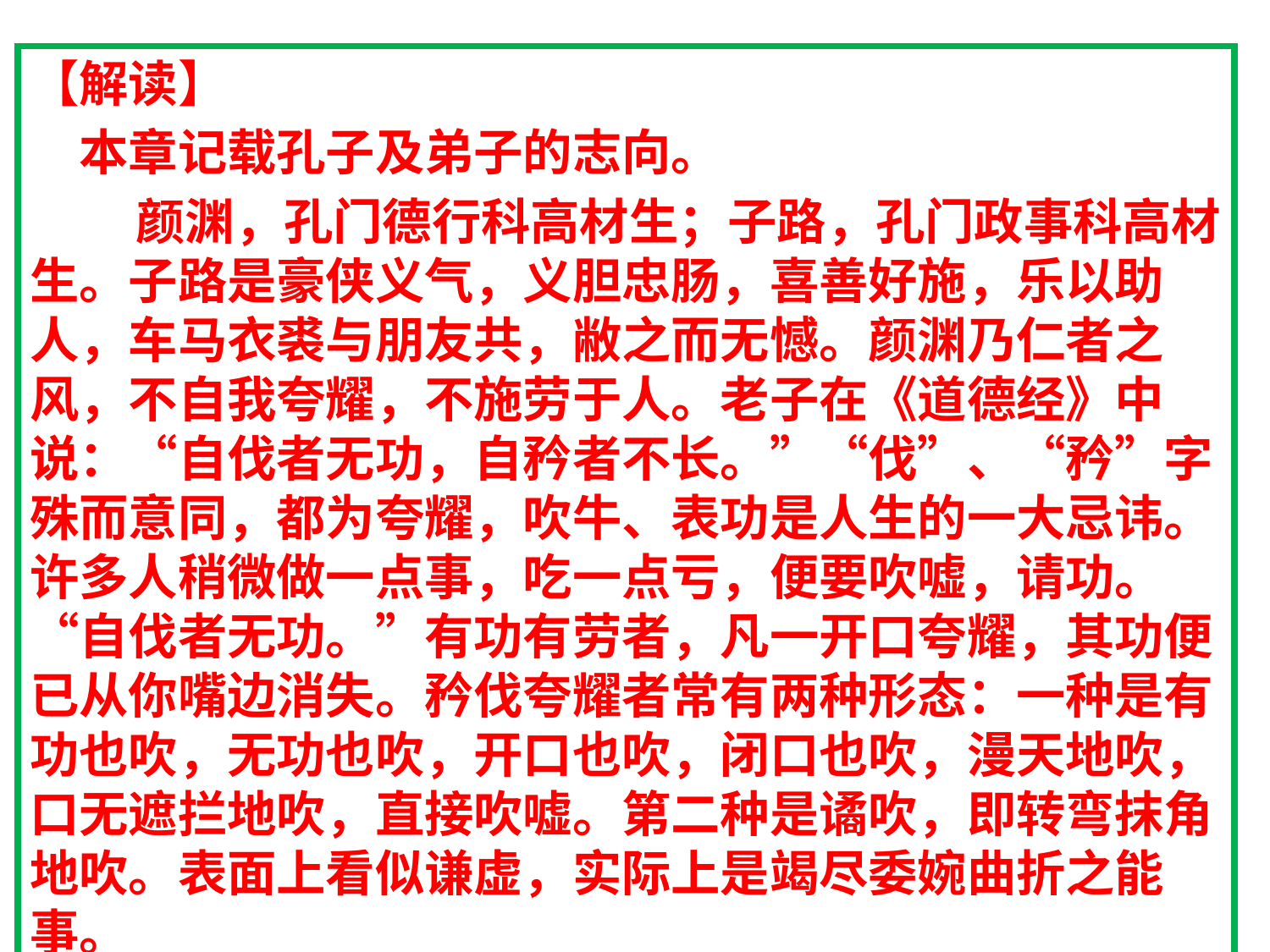

【解读】
　本章记载孔子及弟子的志向。
    　颜渊，孔门德行科高材生；子路，孔门政事科高材生。子路是豪侠义气，义胆忠肠，喜善好施，乐以助人，车马衣裘与朋友共，敝之而无憾。颜渊乃仁者之风，不自我夸耀，不施劳于人。老子在《道德经》中说：“自伐者无功，自矜者不长。”“伐”、“矜”字殊而意同，都为夸耀，吹牛、表功是人生的一大忌讳。许多人稍微做一点事，吃一点亏，便要吹嘘，请功。“自伐者无功。”有功有劳者，凡一开口夸耀，其功便已从你嘴边消失。矜伐夸耀者常有两种形态：一种是有功也吹，无功也吹，开口也吹，闭口也吹，漫天地吹，口无遮拦地吹，直接吹嘘。第二种是谲吹，即转弯抹角地吹。表面上看似谦虚，实际上是竭尽委婉曲折之能事。